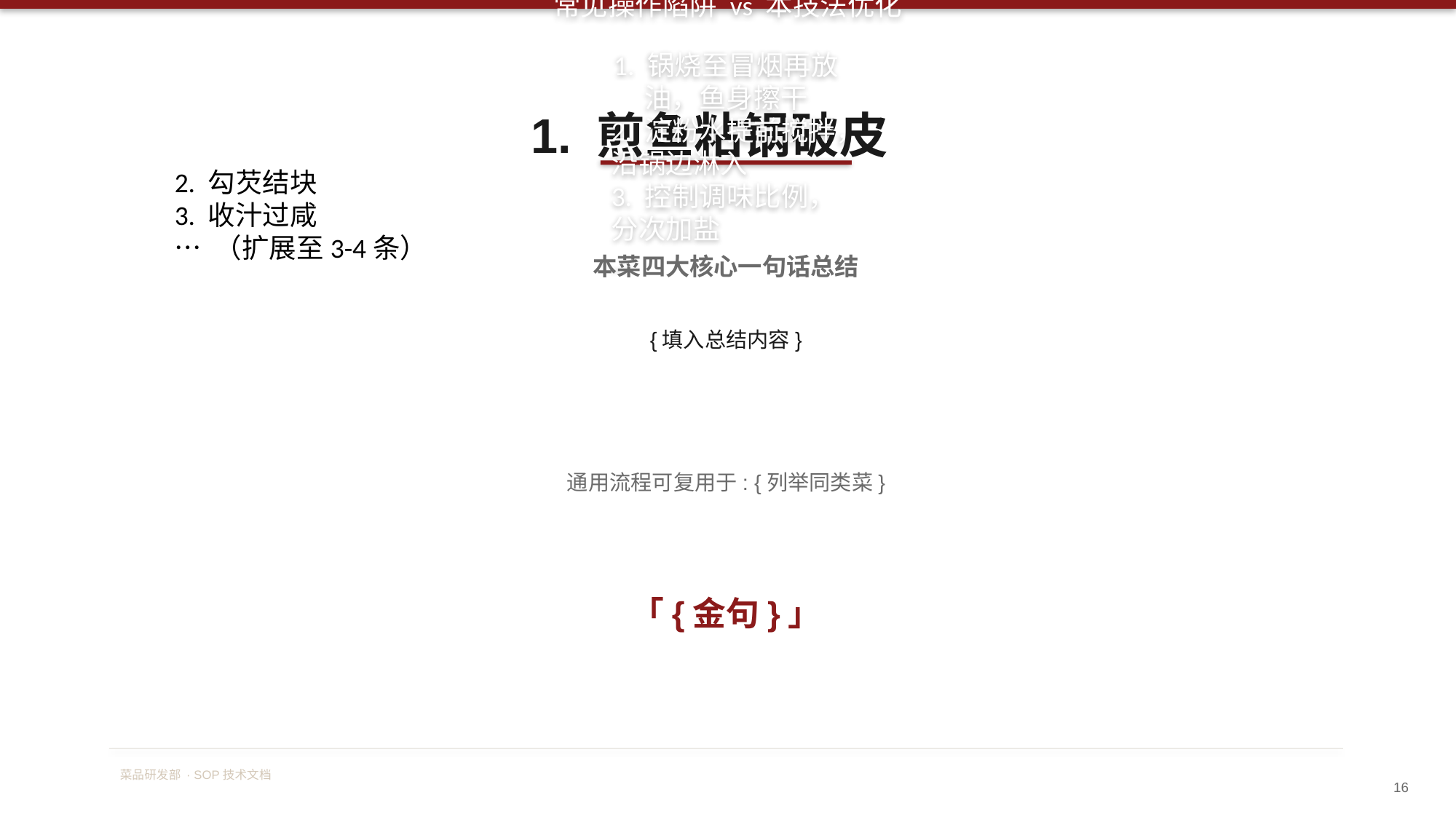

常见操作陷阱 vs 本技法优化
1. 煎鱼粘锅破皮
2. 勾芡结块
3. 收汁过咸
… （扩展至3-4条）
1. 锅烧至冒烟再放油，鱼身擦干
2. 淀粉水提前搅拌，沿锅边淋入
3. 控制调味比例，分次加盐
…
本菜四大核心一句话总结
{填入总结内容}
通用流程可复用于: {列举同类菜}
「{金句}」

菜品研发部 · SOP技术文档
16